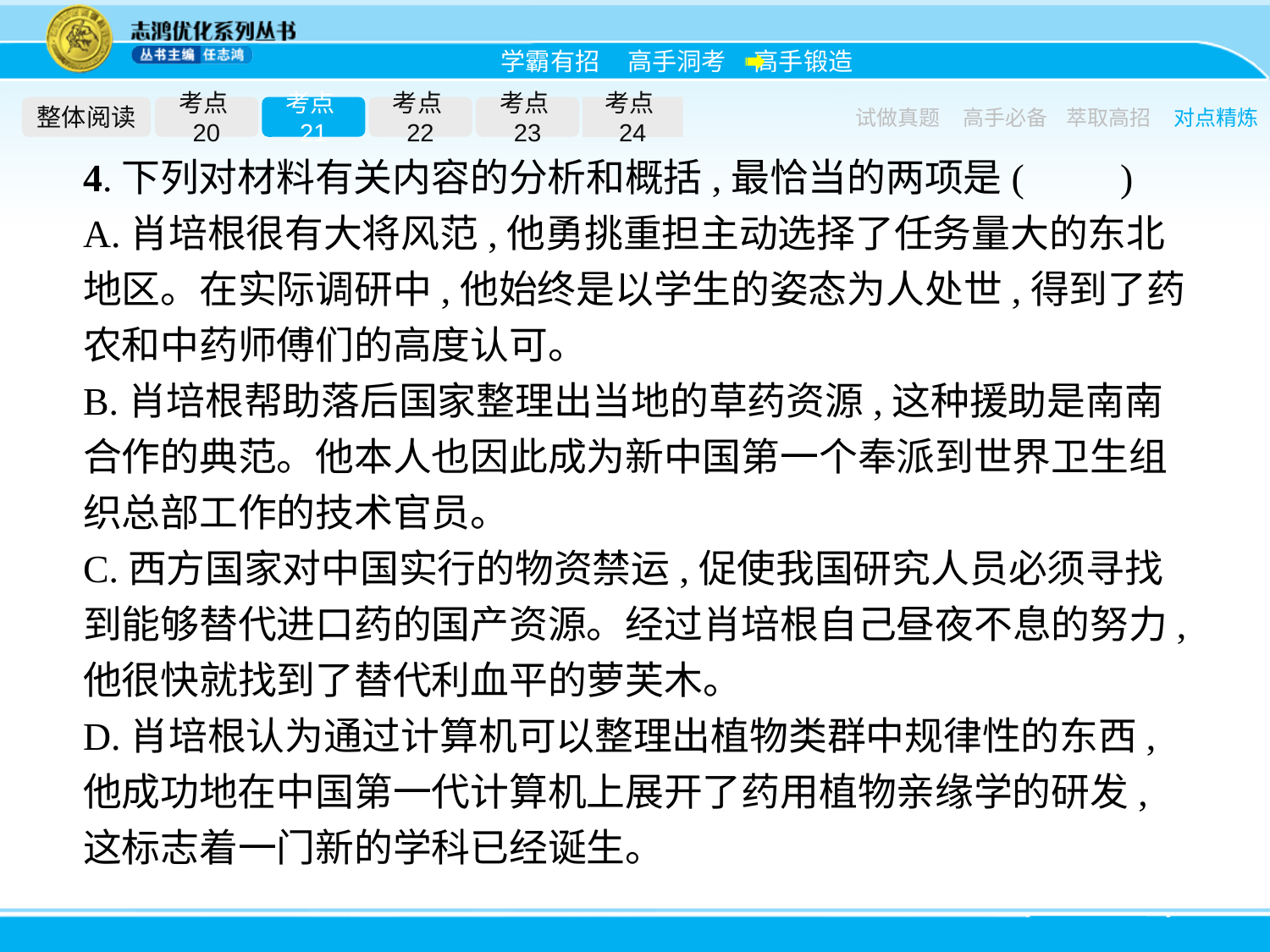

整体阅读
考点20
考点21
考点22
考点23
考点24
试做真题
高手必备
萃取高招
对点精炼
4.下列对材料有关内容的分析和概括,最恰当的两项是(　　)
A.肖培根很有大将风范,他勇挑重担主动选择了任务量大的东北地区。在实际调研中,他始终是以学生的姿态为人处世,得到了药农和中药师傅们的高度认可。
B.肖培根帮助落后国家整理出当地的草药资源,这种援助是南南合作的典范。他本人也因此成为新中国第一个奉派到世界卫生组织总部工作的技术官员。
C.西方国家对中国实行的物资禁运,促使我国研究人员必须寻找到能够替代进口药的国产资源。经过肖培根自己昼夜不息的努力,他很快就找到了替代利血平的萝芙木。
D.肖培根认为通过计算机可以整理出植物类群中规律性的东西,他成功地在中国第一代计算机上展开了药用植物亲缘学的研发,这标志着一门新的学科已经诞生。